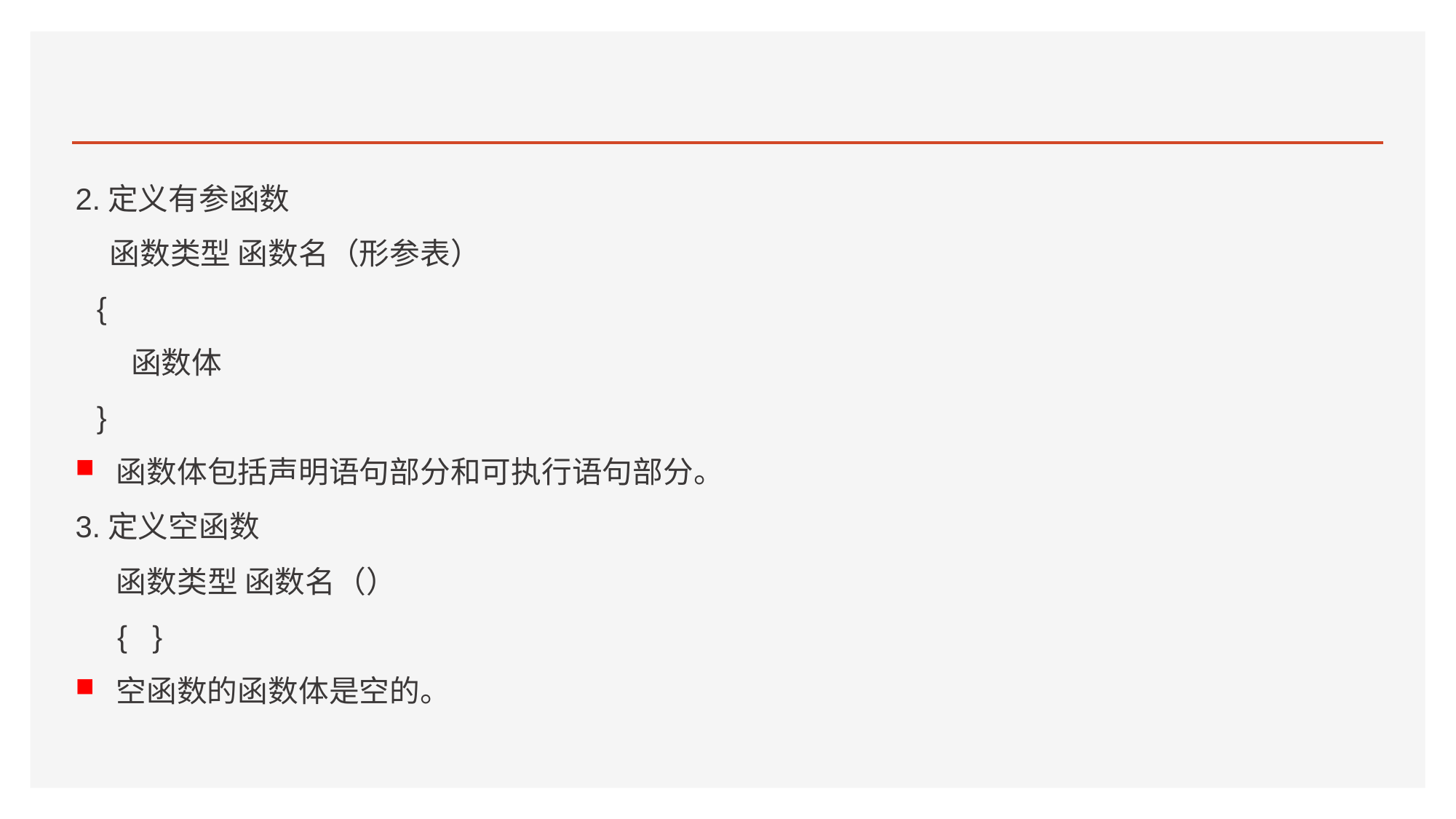

#
2.定义有参函数
    函数类型 函数名（形参表）
{
    函数体
}
函数体包括声明语句部分和可执行语句部分。
3.定义空函数
     函数类型 函数名（）
     {   }
空函数的函数体是空的。